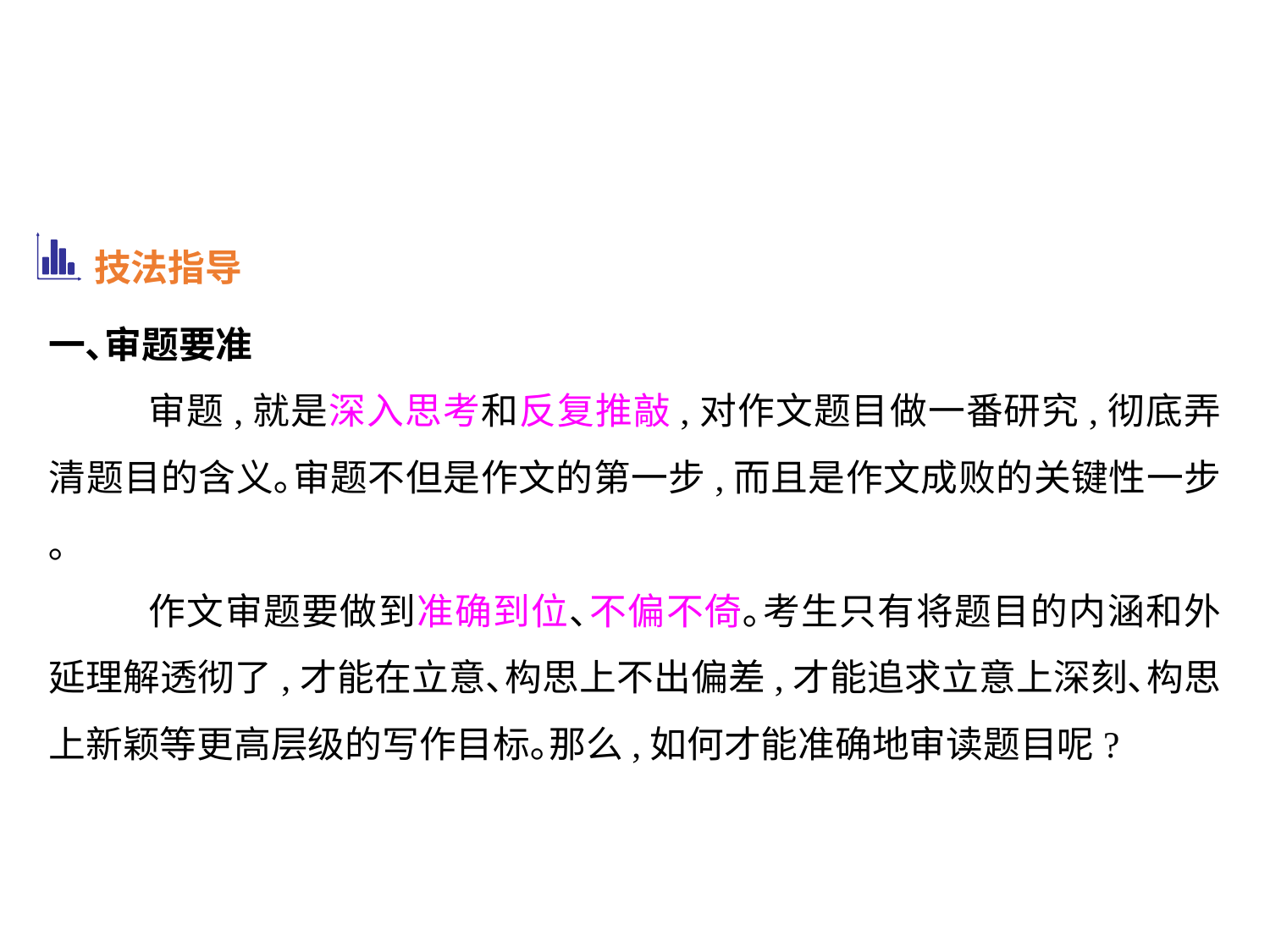

技法指导

一､审题要准
审题,就是深入思考和反复推敲,对作文题目做一番研究,彻底弄清题目的含义｡审题不但是作文的第一步,而且是作文成败的关键性一步｡
作文审题要做到准确到位､不偏不倚｡考生只有将题目的内涵和外延理解透彻了,才能在立意､构思上不出偏差,才能追求立意上深刻､构思上新颖等更高层级的写作目标｡那么,如何才能准确地审读题目呢?